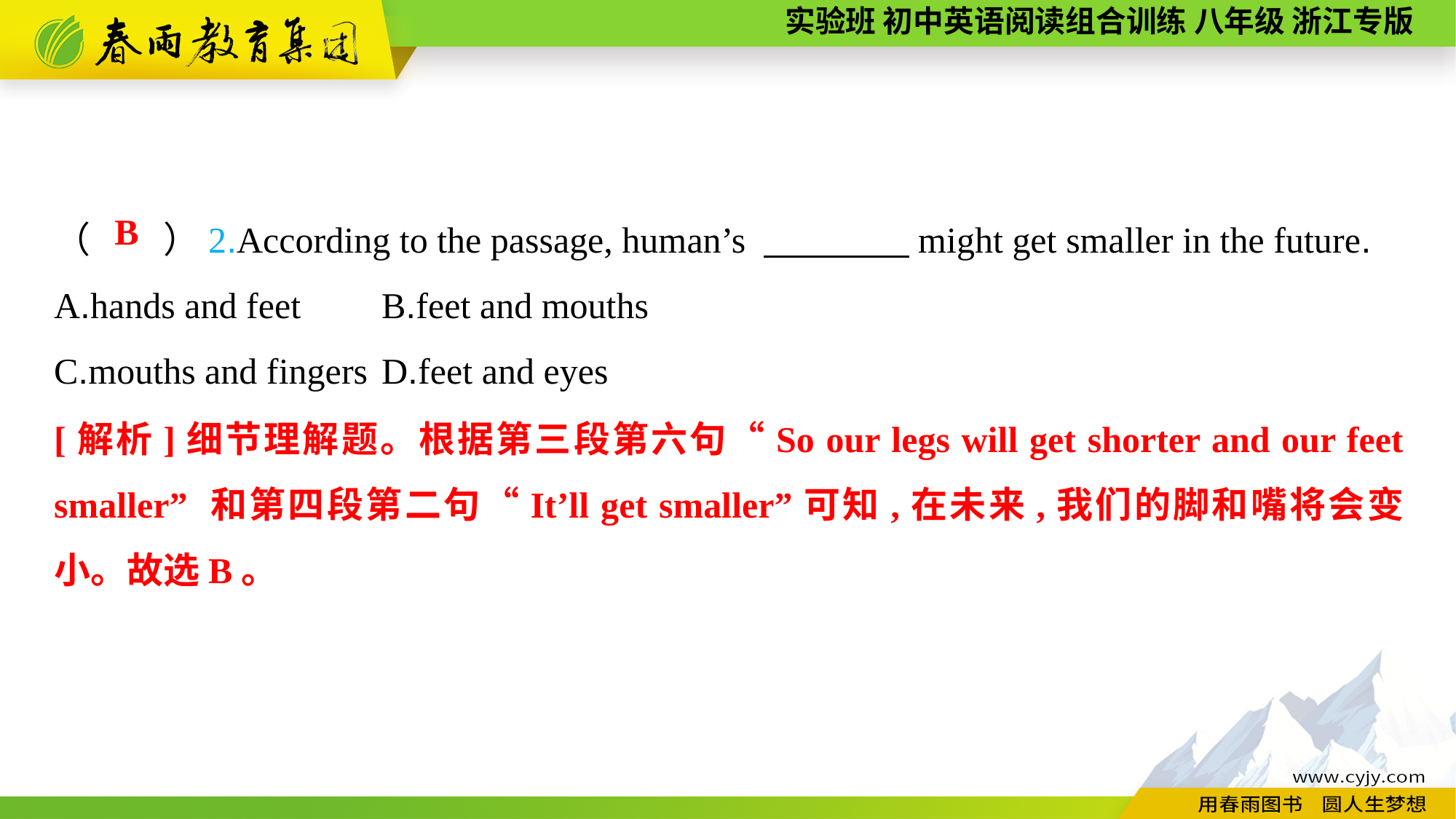

（　　）2.According to the passage, human’s 　　　　might get smaller in the future.
A.hands and feet	B.feet and mouths
C.mouths and fingers	D.feet and eyes
B
[解析]细节理解题。根据第三段第六句“So our legs will get shorter and our feet smaller” 和第四段第二句“It’ll get smaller”可知,在未来,我们的脚和嘴将会变小。故选B。